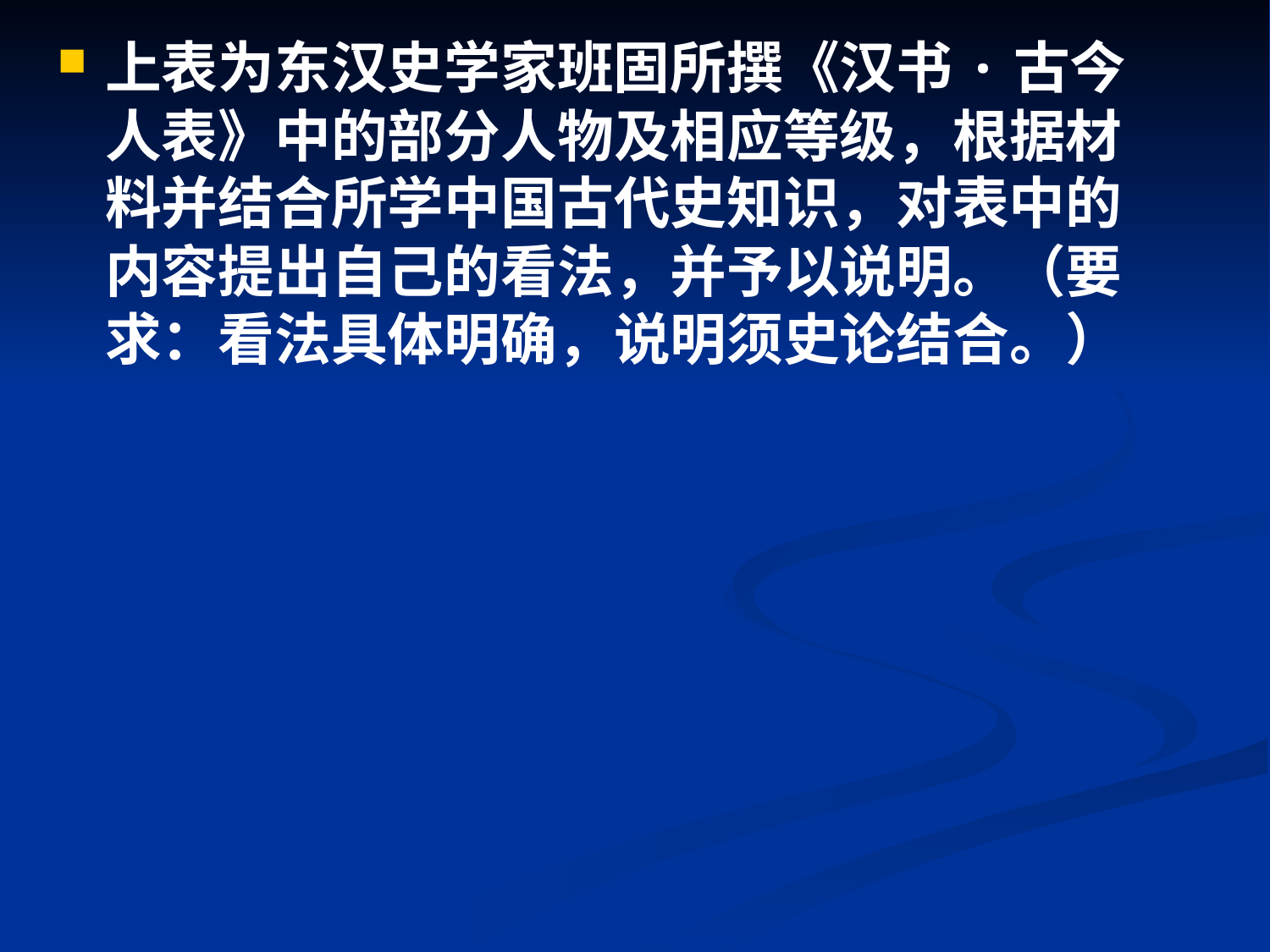

上表为东汉史学家班固所撰《汉书·古今人表》中的部分人物及相应等级，根据材料并结合所学中国古代史知识，对表中的内容提出自己的看法，并予以说明。（要求：看法具体明确，说明须史论结合。）